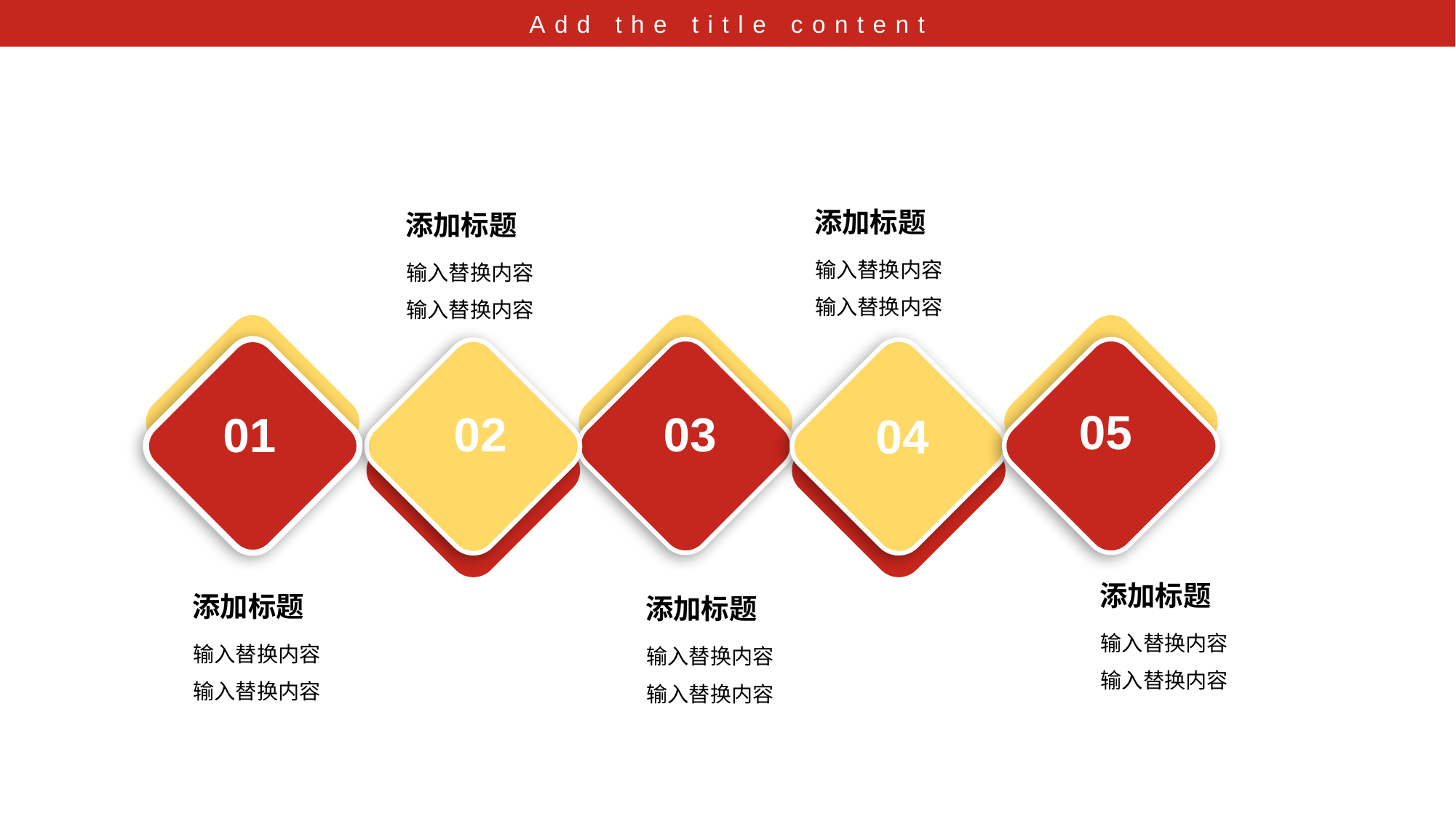

Add the title content
添加标题
添加标题
输入替换内容
输入替换内容
输入替换内容
输入替换内容

05
02
03
01
04
添加标题
添加标题
添加标题
输入替换内容
输入替换内容
输入替换内容
输入替换内容
输入替换内容
输入替换内容